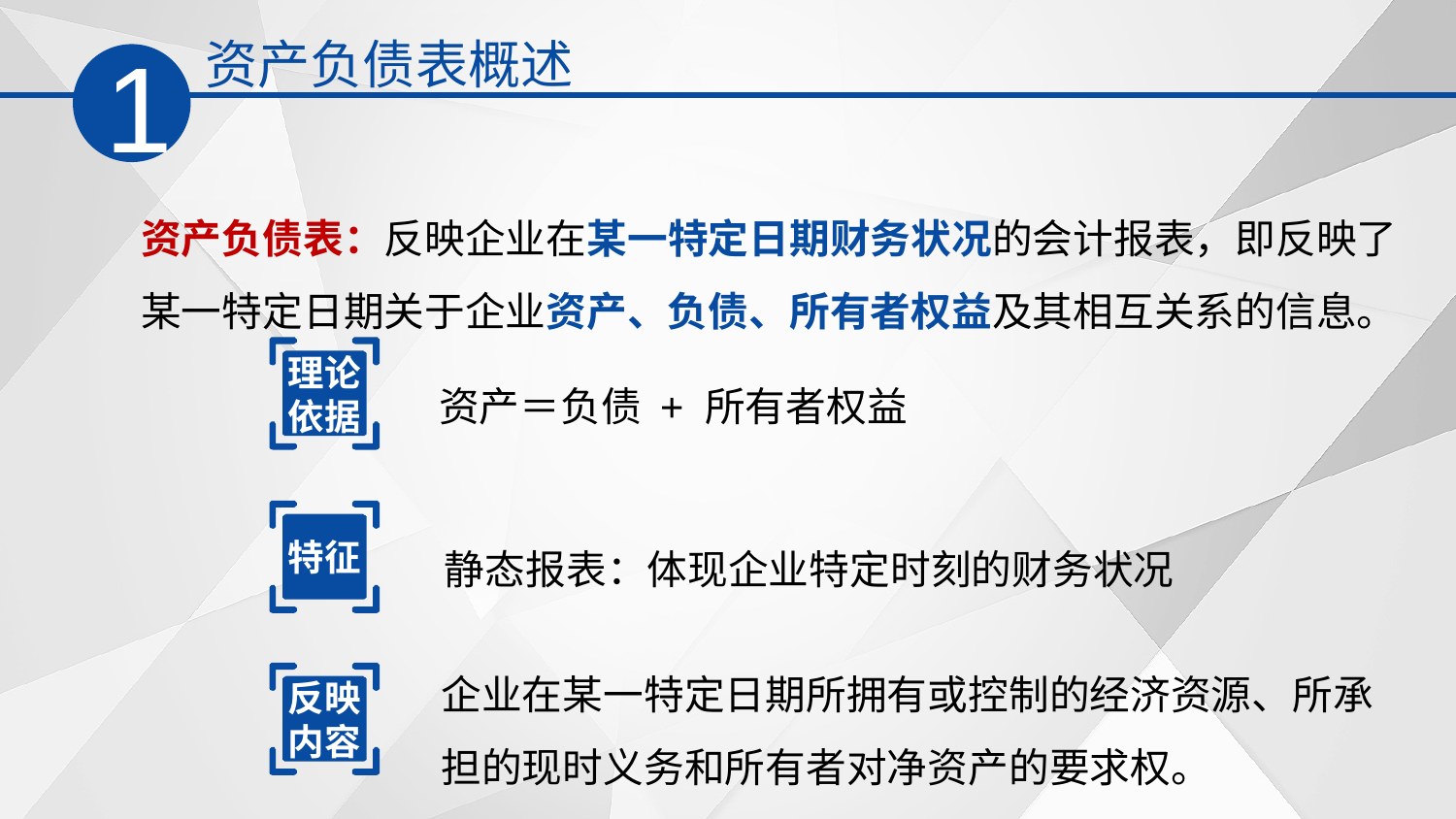

资产负债表概述
1

资产负债表：反映企业在某一特定日期财务状况的会计报表，即反映了某一特定日期关于企业资产、负债、所有者权益及其相互关系的信息。
理论依据
资产＝负债 + 所有者权益
特征
静态报表：体现企业特定时刻的财务状况
企业在某一特定日期所拥有或控制的经济资源、所承担的现时义务和所有者对净资产的要求权。
反映内容